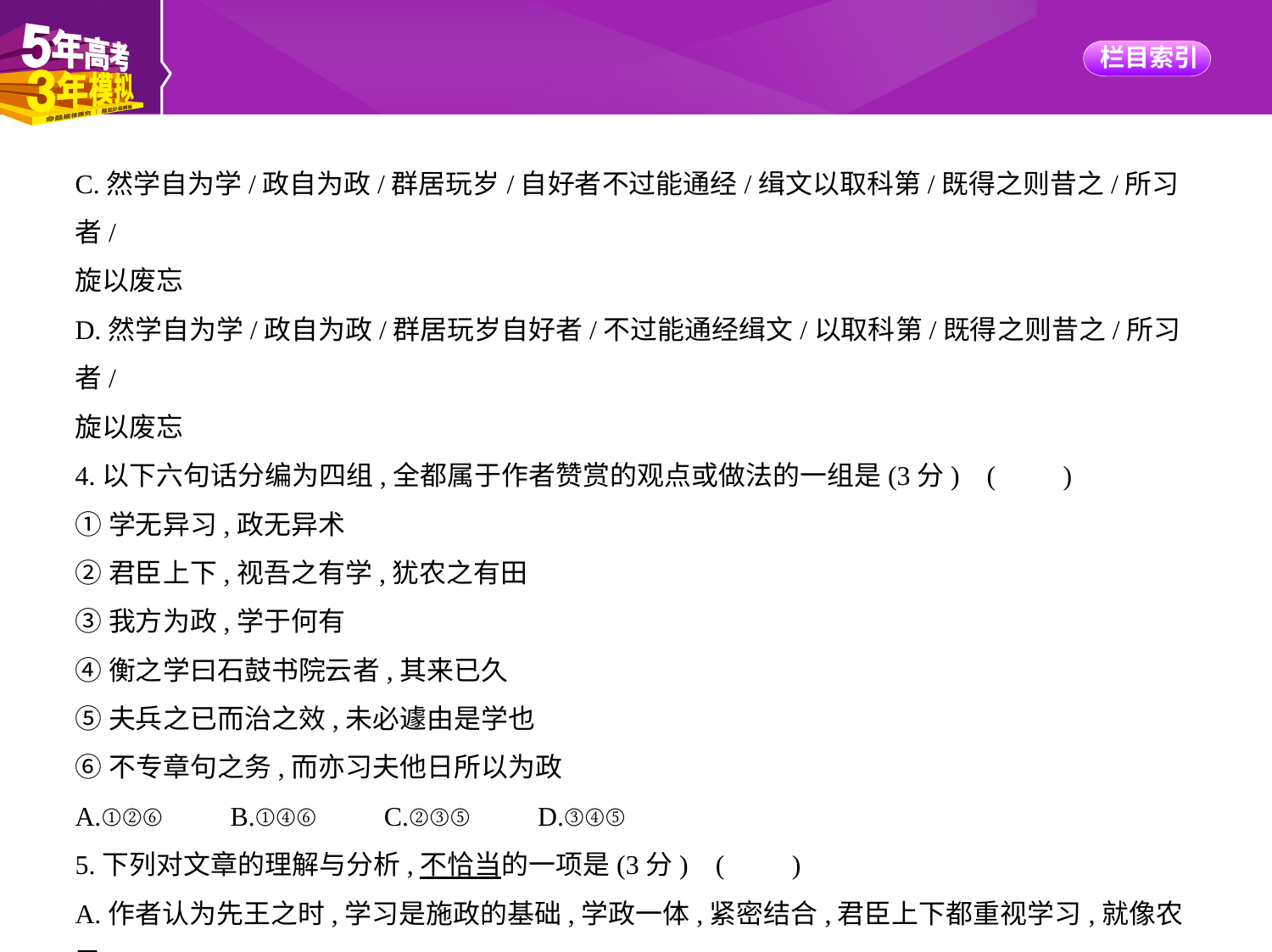

C.然学自为学/政自为政/群居玩岁/自好者不过能通经/缉文以取科第/既得之则昔之/所习者/
旋以废忘
D.然学自为学/政自为政/群居玩岁自好者/不过能通经缉文/以取科第/既得之则昔之/所习者/
旋以废忘
4.以下六句话分编为四组,全都属于作者赞赏的观点或做法的一组是(3分) (　　)
①学无异习,政无异术
②君臣上下,视吾之有学,犹农之有田
③我方为政,学于何有
④衡之学曰石鼓书院云者,其来已久
⑤夫兵之已而治之效,未必遽由是学也
⑥不专章句之务,而亦习夫他日所以为政
A.①②⑥　　B.①④⑥　　C.②③⑤　　D.③④⑤
5.下列对文章的理解与分析,不恰当的一项是(3分) (　　)
A.作者认为先王之时,学习是施政的基础,学政一体,紧密结合,君臣上下都重视学习,就像农民